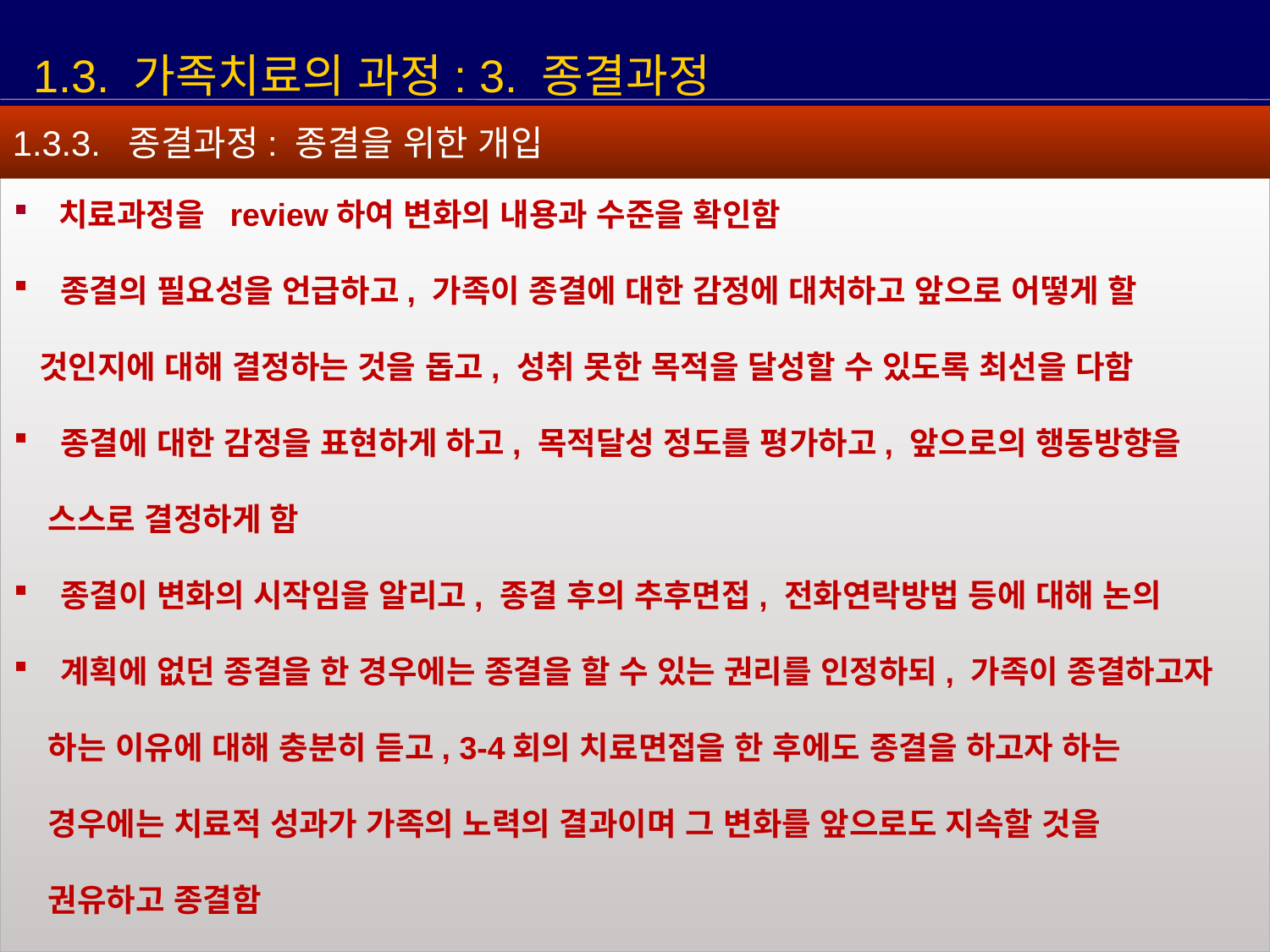

1.3. 가족치료의 과정: 3. 종결과정

1.3.3.  종결과정: 종결을 위한 개입
 치료과정을  review하여 변화의 내용과 수준을 확인함
 종결의 필요성을 언급하고, 가족이 종결에 대한 감정에 대처하고 앞으로 어떻게 할
  것인지에 대해 결정하는 것을 돕고, 성취 못한 목적을 달성할 수 있도록 최선을 다함
 종결에 대한 감정을 표현하게 하고, 목적달성 정도를 평가하고, 앞으로의 행동방향을
   스스로 결정하게 함
 종결이 변화의 시작임을 알리고, 종결 후의 추후면접, 전화연락방법 등에 대해 논의
 계획에 없던 종결을 한 경우에는 종결을 할 수 있는 권리를 인정하되, 가족이 종결하고자
   하는 이유에 대해 충분히 듣고, 3-4회의 치료면접을 한 후에도 종결을 하고자 하는
   경우에는 치료적 성과가 가족의 노력의 결과이며 그 변화를 앞으로도 지속할 것을
   권유하고 종결함